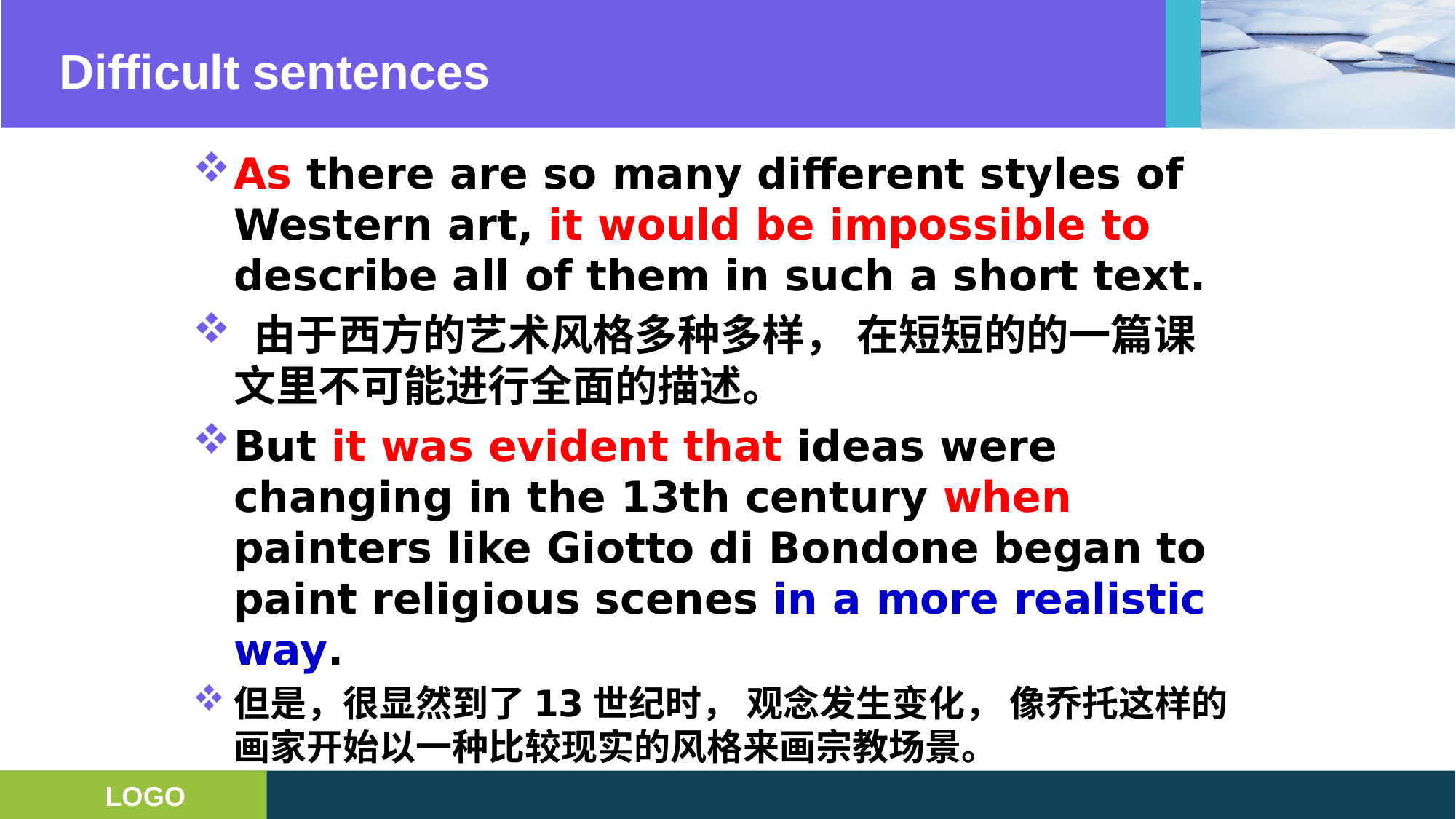

# Difficult sentences
As there are so many different styles of Western art, it would be impossible to describe all of them in such a short text.
 由于西方的艺术风格多种多样， 在短短的的一篇课文里不可能进行全面的描述。
But it was evident that ideas were changing in the 13th century when painters like Giotto di Bondone began to paint religious scenes in a more realistic way.
但是，很显然到了13世纪时， 观念发生变化， 像乔托这样的画家开始以一种比较现实的风格来画宗教场景。